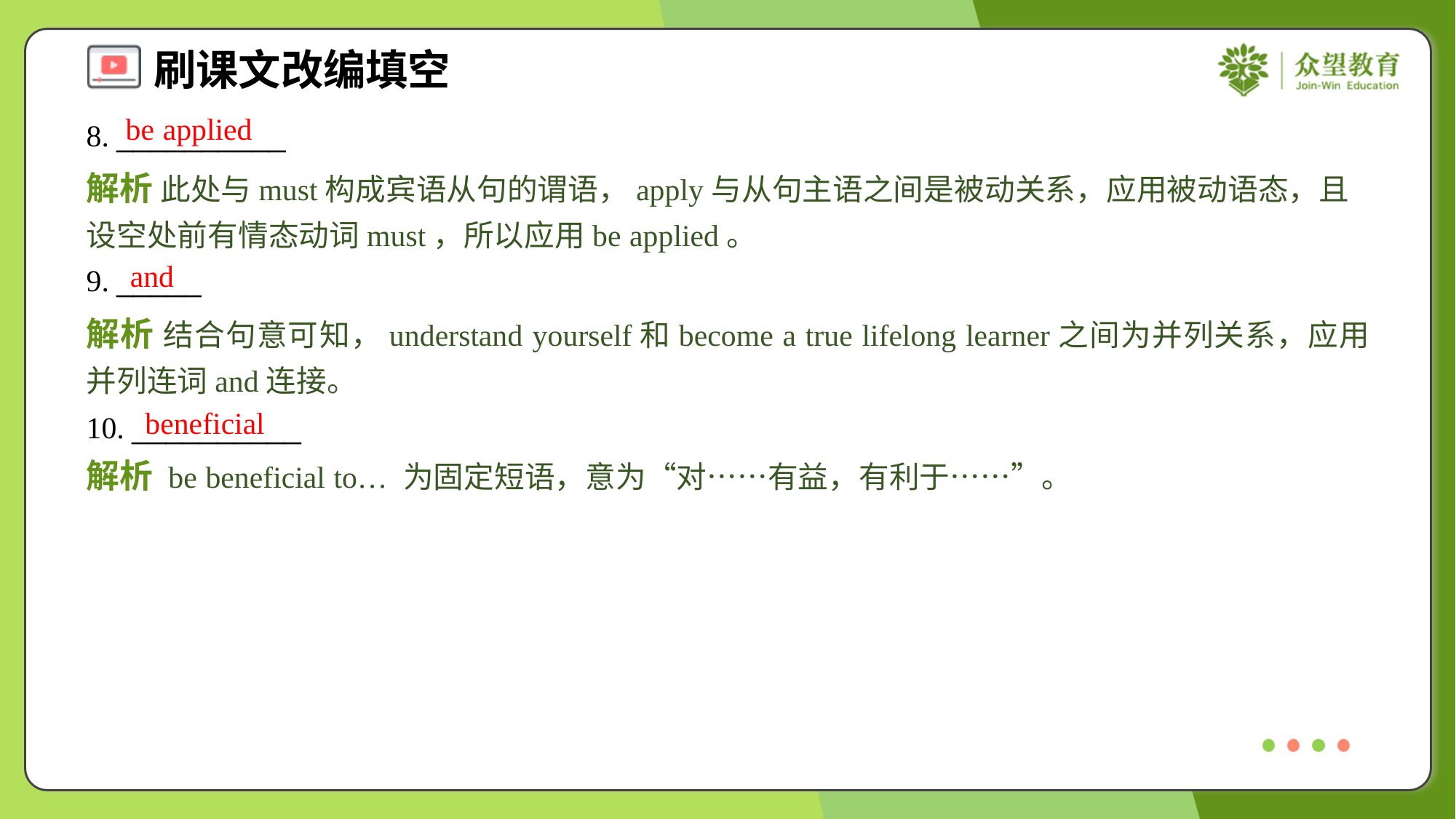

be applied
8. __________
解析 此处与must构成宾语从句的谓语，apply与从句主语之间是被动关系，应用被动语态，且设空处前有情态动词must，所以应用be applied。
and
9. _____
解析 结合句意可知，understand yourself和become a true lifelong learner之间为并列关系，应用并列连词and连接。
beneficial
10. __________
解析 be beneficial to… 为固定短语，意为“对……有益，有利于……”。